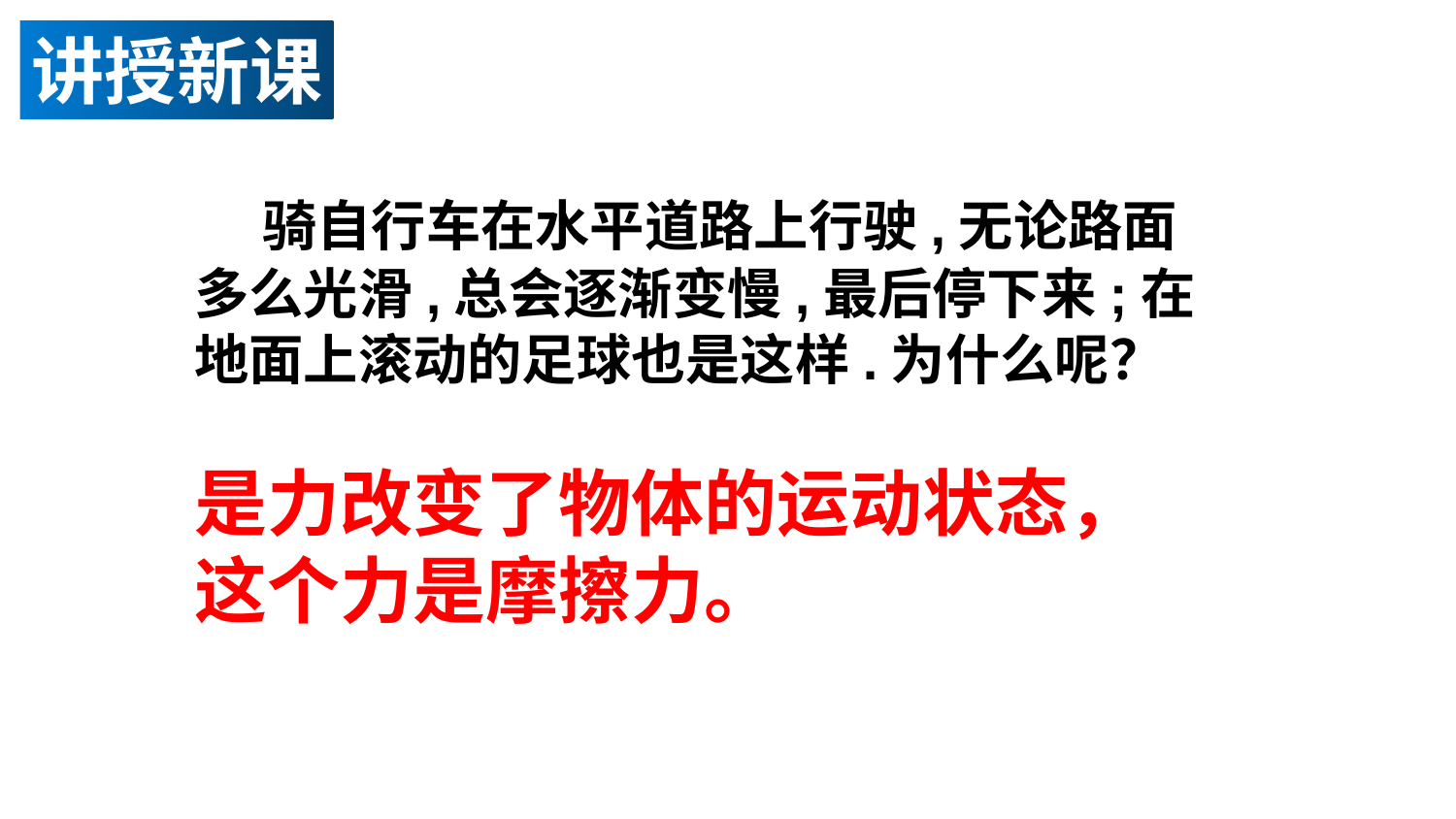

讲授新课
    骑自行车在水平道路上行驶,无论路面多么光滑,总会逐渐变慢,最后停下来;在地面上滚动的足球也是这样.为什么呢？
是力改变了物体的运动状态，这个力是摩擦力。